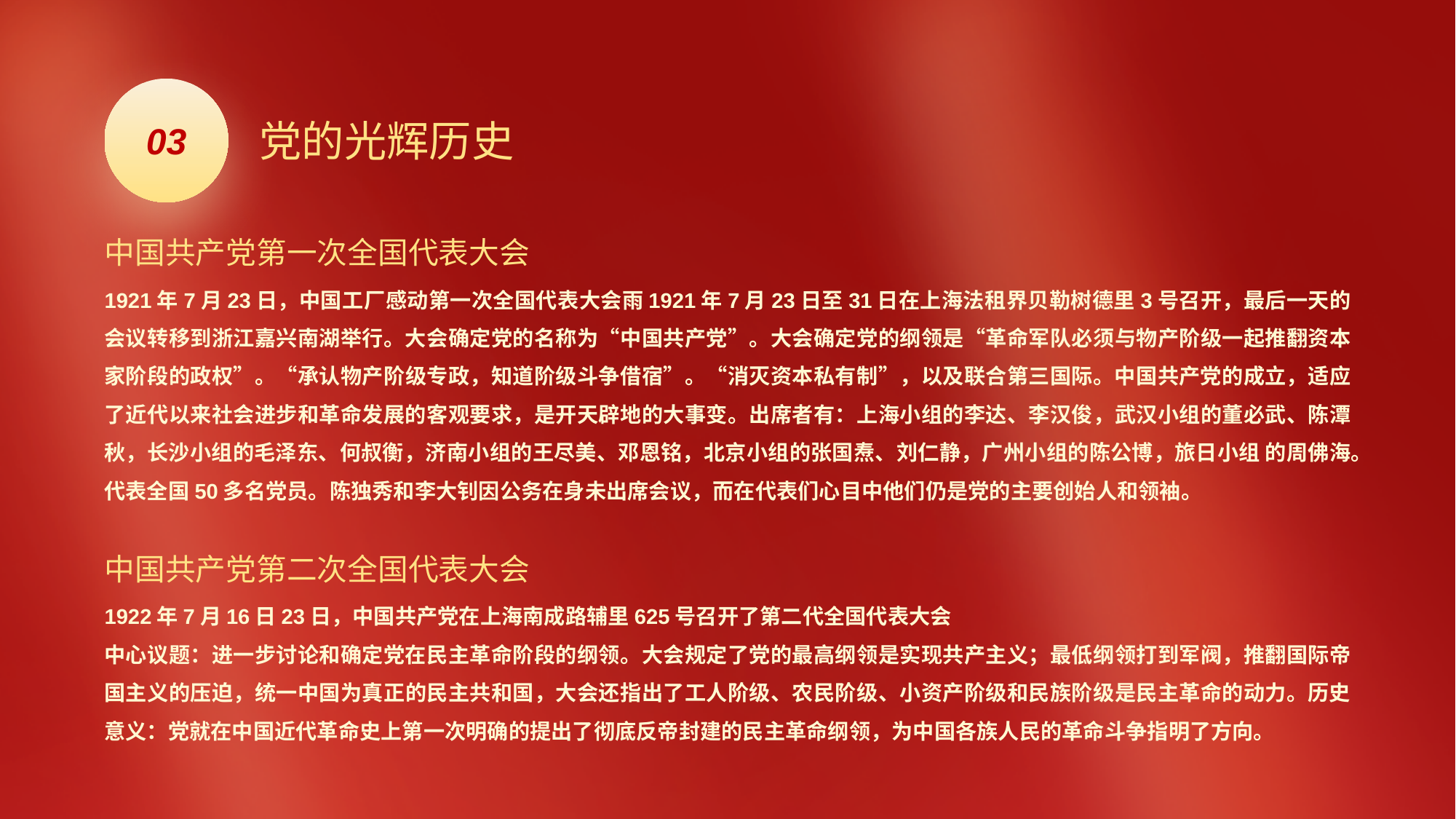

03
党的光辉历史
中国共产党第一次全国代表大会
1921年7月23日，中国工厂感动第一次全国代表大会雨1921年7月23日至31日在上海法租界贝勒树德里3号召开，最后一天的会议转移到浙江嘉兴南湖举行。大会确定党的名称为“中国共产党”。大会确定党的纲领是“革命军队必须与物产阶级一起推翻资本家阶段的政权”。“承认物产阶级专政，知道阶级斗争借宿”。“消灭资本私有制”，以及联合第三国际。中国共产党的成立，适应了近代以来社会进步和革命发展的客观要求，是开天辟地的大事变。出席者有：上海小组的李达、李汉俊，武汉小组的董必武、陈潭秋，长沙小组的毛泽东、何叔衡，济南小组的王尽美、邓恩铭，北京小组的张国焘、刘仁静，广州小组的陈公博，旅日小组 的周佛海。代表全国50多名党员。陈独秀和李大钊因公务在身未出席会议，而在代表们心目中他们仍是党的主要创始人和领袖。
中国共产党第二次全国代表大会
1922年7月16日23日，中国共产党在上海南成路辅里625号召开了第二代全国代表大会
中心议题：进一步讨论和确定党在民主革命阶段的纲领。大会规定了党的最高纲领是实现共产主义；最低纲领打到军阀，推翻国际帝国主义的压迫，统一中国为真正的民主共和国，大会还指出了工人阶级、农民阶级、小资产阶级和民族阶级是民主革命的动力。历史意义：党就在中国近代革命史上第一次明确的提出了彻底反帝封建的民主革命纲领，为中国各族人民的革命斗争指明了方向。